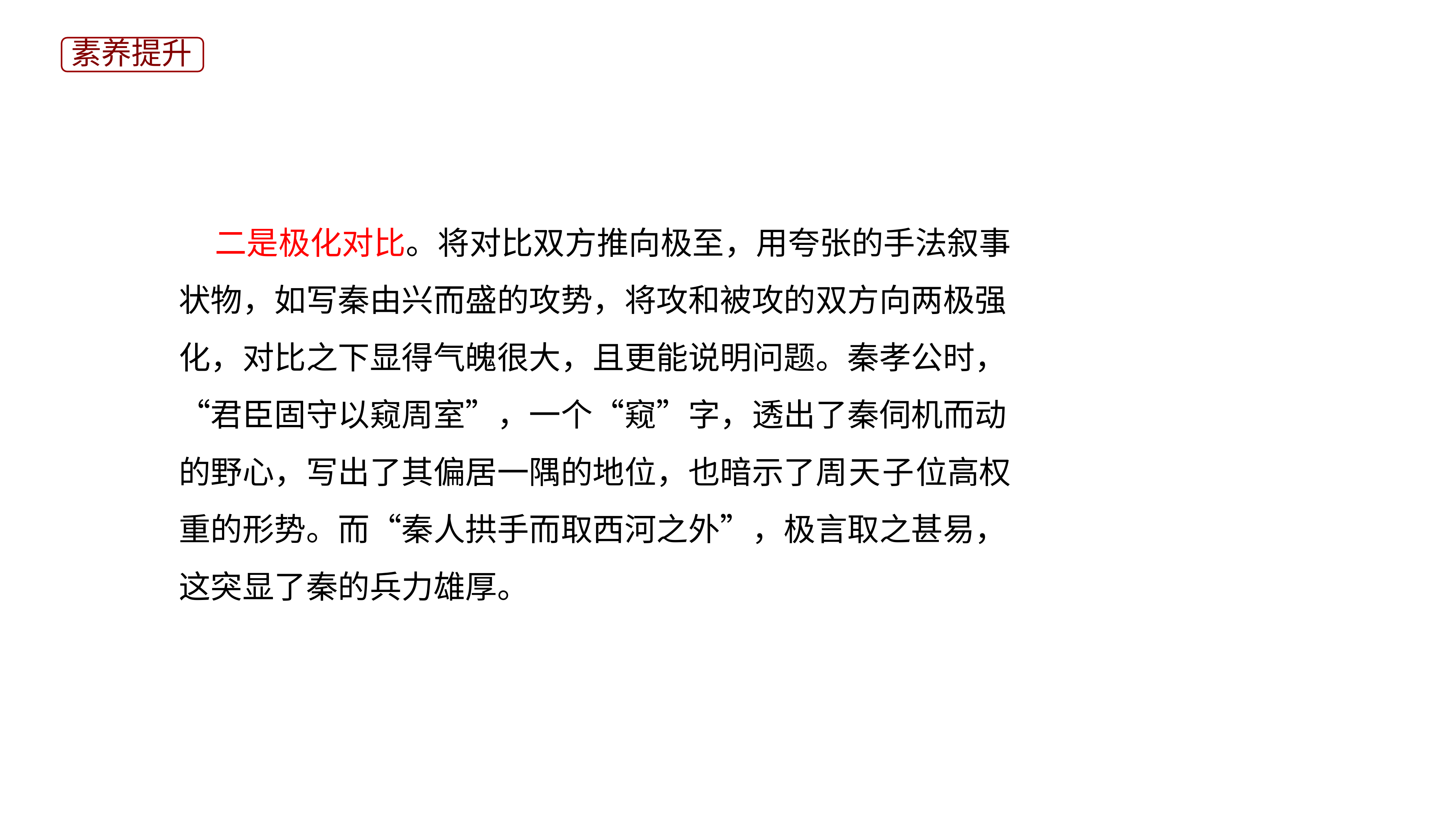

素养提升

    二是极化对比。将对比双方推向极至，用夸张的手法叙事状物，如写秦由兴而盛的攻势，将攻和被攻的双方向两极强化，对比之下显得气魄很大，且更能说明问题。秦孝公时，“君臣固守以窥周室”，一个“窥”字，透出了秦伺机而动的野心，写出了其偏居一隅的地位，也暗示了周天子位高权重的形势。而“秦人拱手而取西河之外”，极言取之甚易，这突显了秦的兵力雄厚。